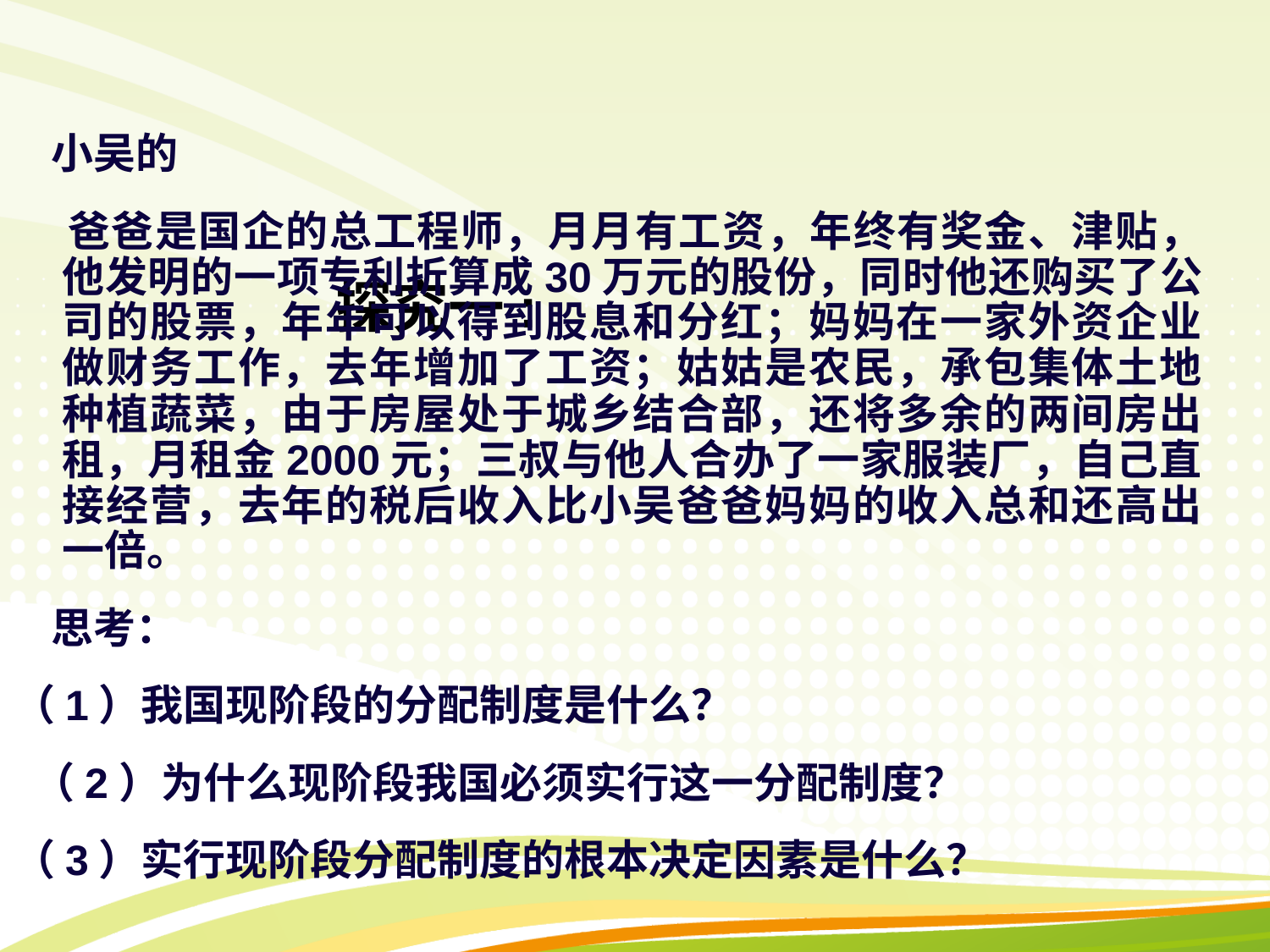

探究一:
   小吴的
    爸爸是国企的总工程师，月月有工资，年终有奖金、津贴，他发明的一项专利折算成30万元的股份，同时他还购买了公司的股票，年年可以得到股息和分红；妈妈在一家外资企业做财务工作，去年增加了工资；姑姑是农民，承包集体土地种植蔬菜，由于房屋处于城乡结合部，还将多余的两间房出租，月租金2000元；三叔与他人合办了一家服装厂，自己直接经营，去年的税后收入比小吴爸爸妈妈的收入总和还高出一倍。
   思考：
（1）我国现阶段的分配制度是什么？
 （2）为什么现阶段我国必须实行这一分配制度？
（3）实行现阶段分配制度的根本决定因素是什么？